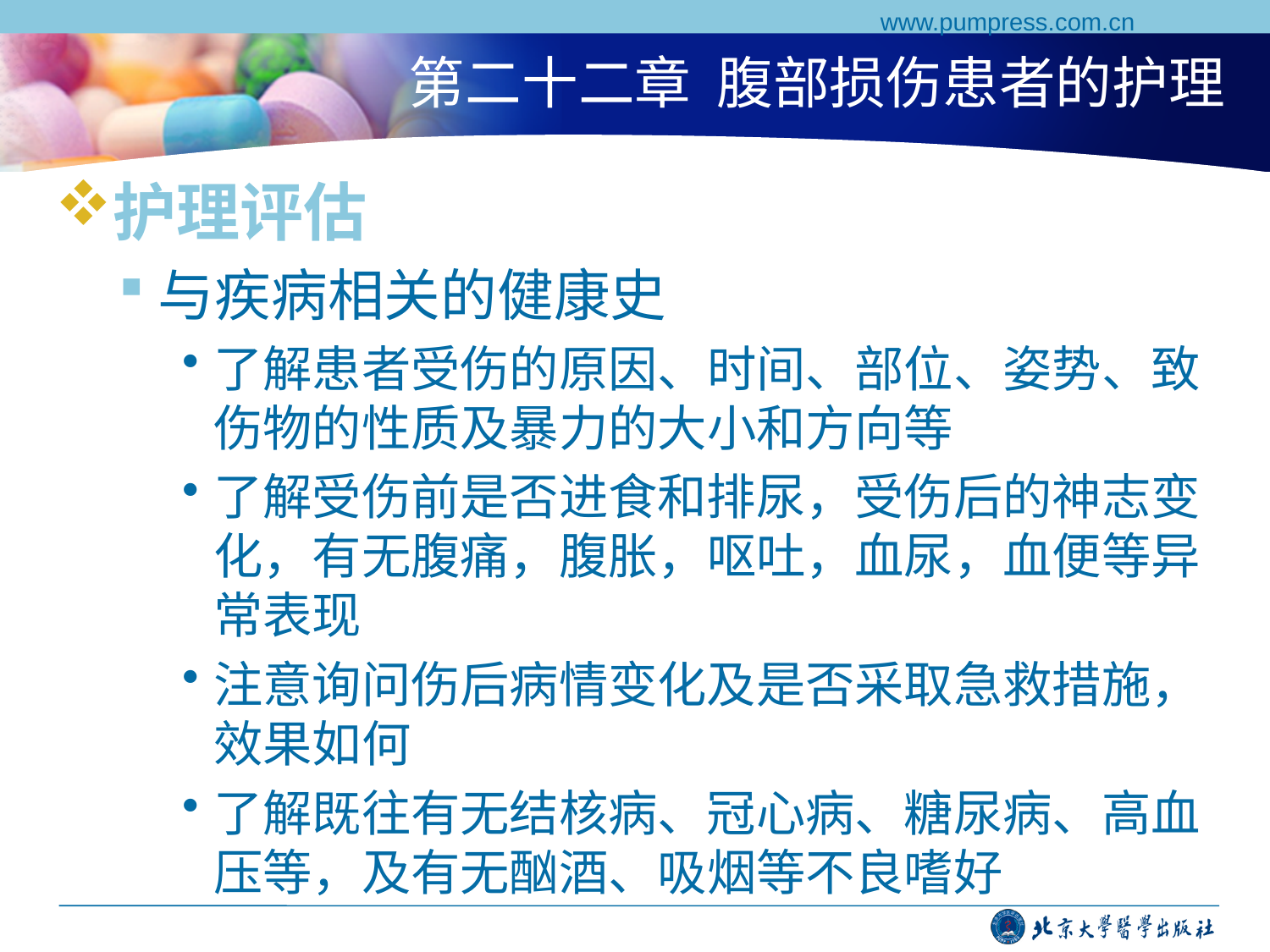

www.pumpress.com.cn
# 第二十二章  腹部损伤患者的护理
护理评估
与疾病相关的健康史
了解患者受伤的原因、时间、部位、姿势、致伤物的性质及暴力的大小和方向等
了解受伤前是否进食和排尿，受伤后的神志变化，有无腹痛，腹胀，呕吐，血尿，血便等异常表现
注意询问伤后病情变化及是否采取急救措施，效果如何
了解既往有无结核病、冠心病、糖尿病、高血压等，及有无酗酒、吸烟等不良嗜好